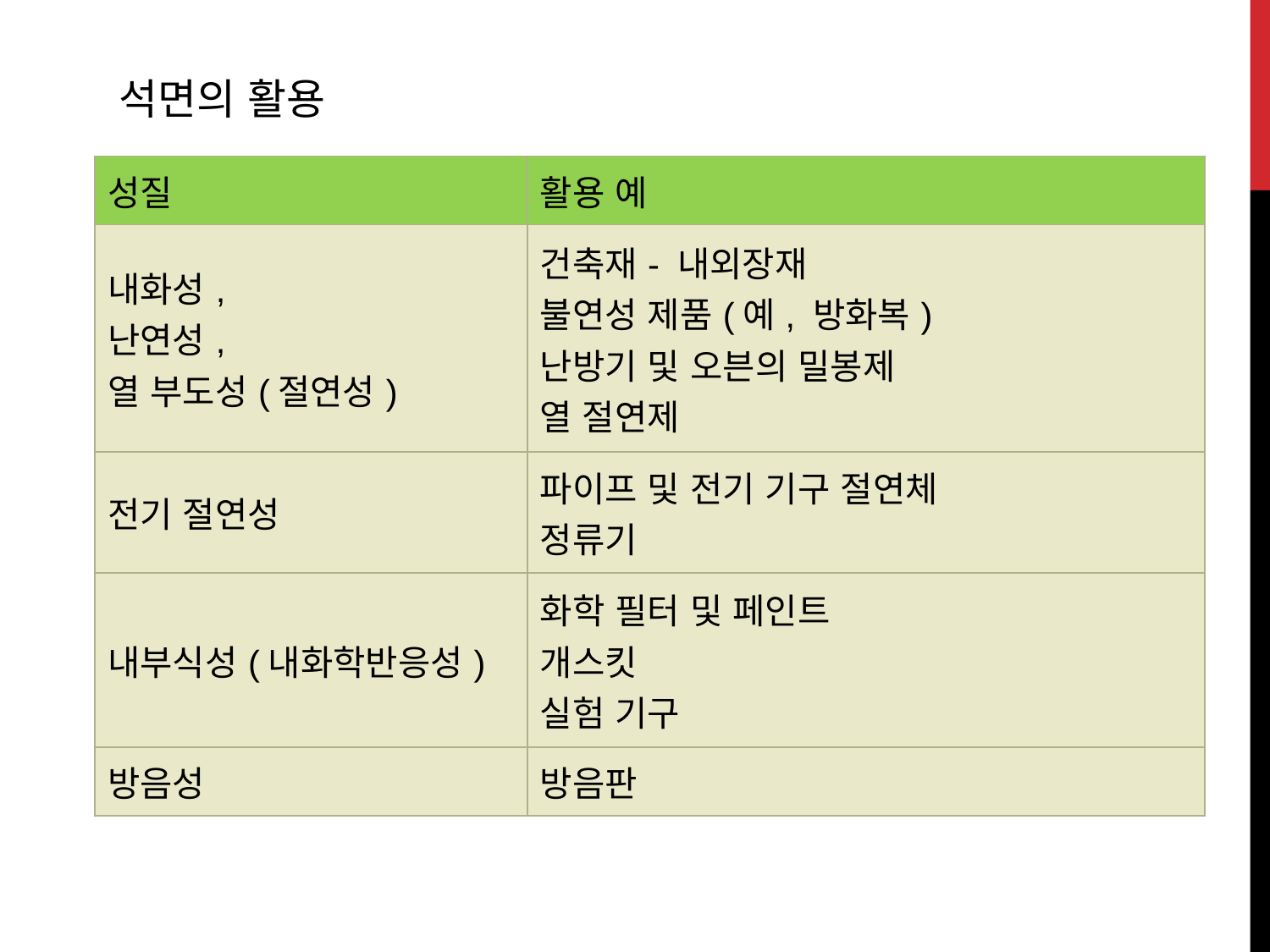

석면의 활용
| 성질 | 활용 예 |
| --- | --- |
| 내화성, 난연성, 열 부도성(절연성) | 건축재- 내외장재 불연성 제품(예, 방화복) 난방기 및 오븐의 밀봉제 열 절연제 |
| 전기 절연성 | 파이프 및 전기 기구 절연체 정류기 |
| 내부식성(내화학반응성) | 화학 필터 및 페인트 개스킷 실험 기구 |
| 방음성 | 방음판 |